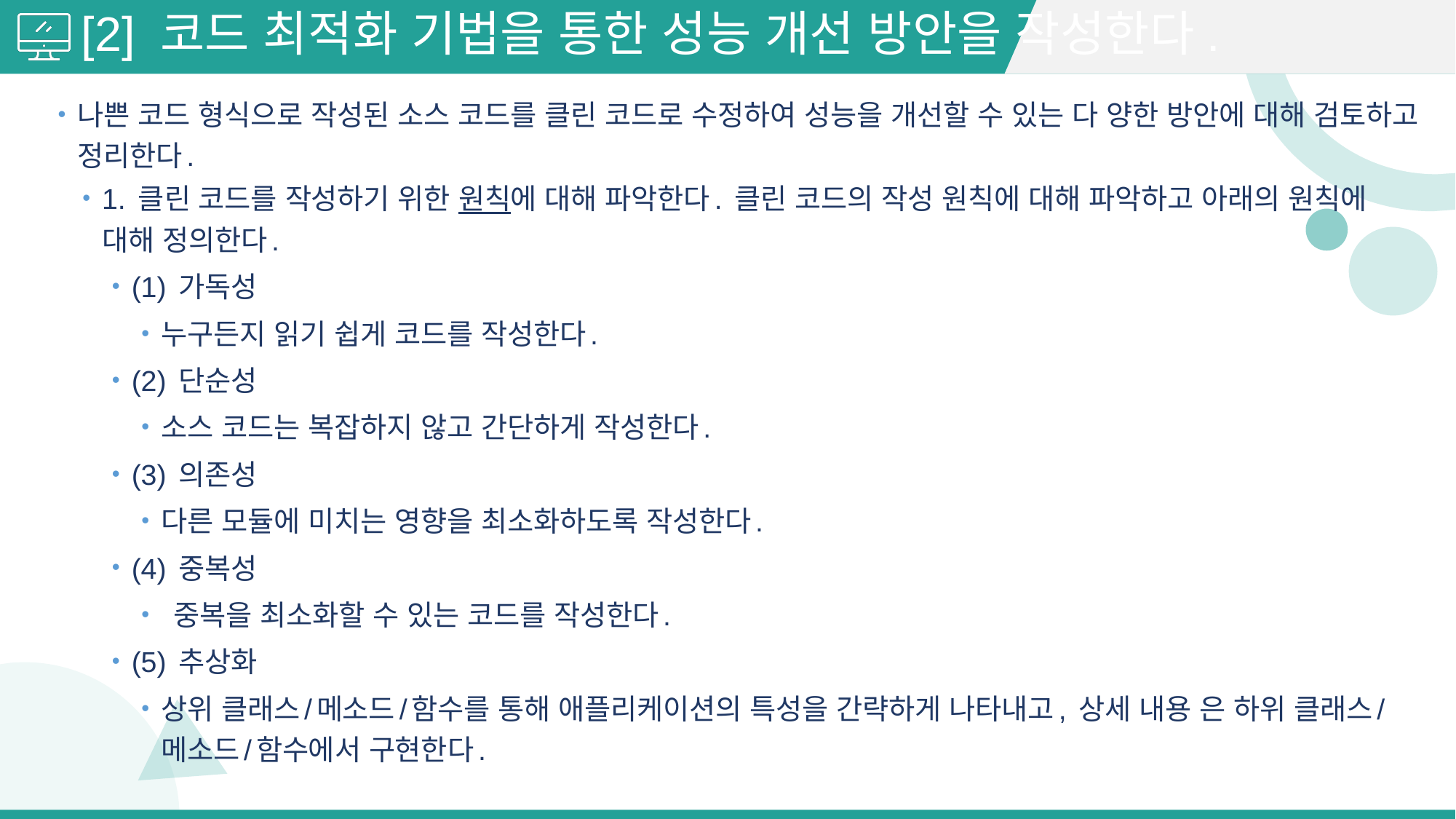

# [2] 코드 최적화 기법을 통한 성능 개선 방안을 작성한다.
나쁜 코드 형식으로 작성된 소스 코드를 클린 코드로 수정하여 성능을 개선할 수 있는 다 양한 방안에 대해 검토하고 정리한다.
1. 클린 코드를 작성하기 위한 원칙에 대해 파악한다. 클린 코드의 작성 원칙에 대해 파악하고 아래의 원칙에 대해 정의한다.
(1) 가독성
누구든지 읽기 쉽게 코드를 작성한다.
(2) 단순성
소스 코드는 복잡하지 않고 간단하게 작성한다.
(3) 의존성
다른 모듈에 미치는 영향을 최소화하도록 작성한다.
(4) 중복성
 중복을 최소화할 수 있는 코드를 작성한다.
(5) 추상화
상위 클래스/메소드/함수를 통해 애플리케이션의 특성을 간략하게 나타내고, 상세 내용 은 하위 클래스/메소드/함수에서 구현한다.